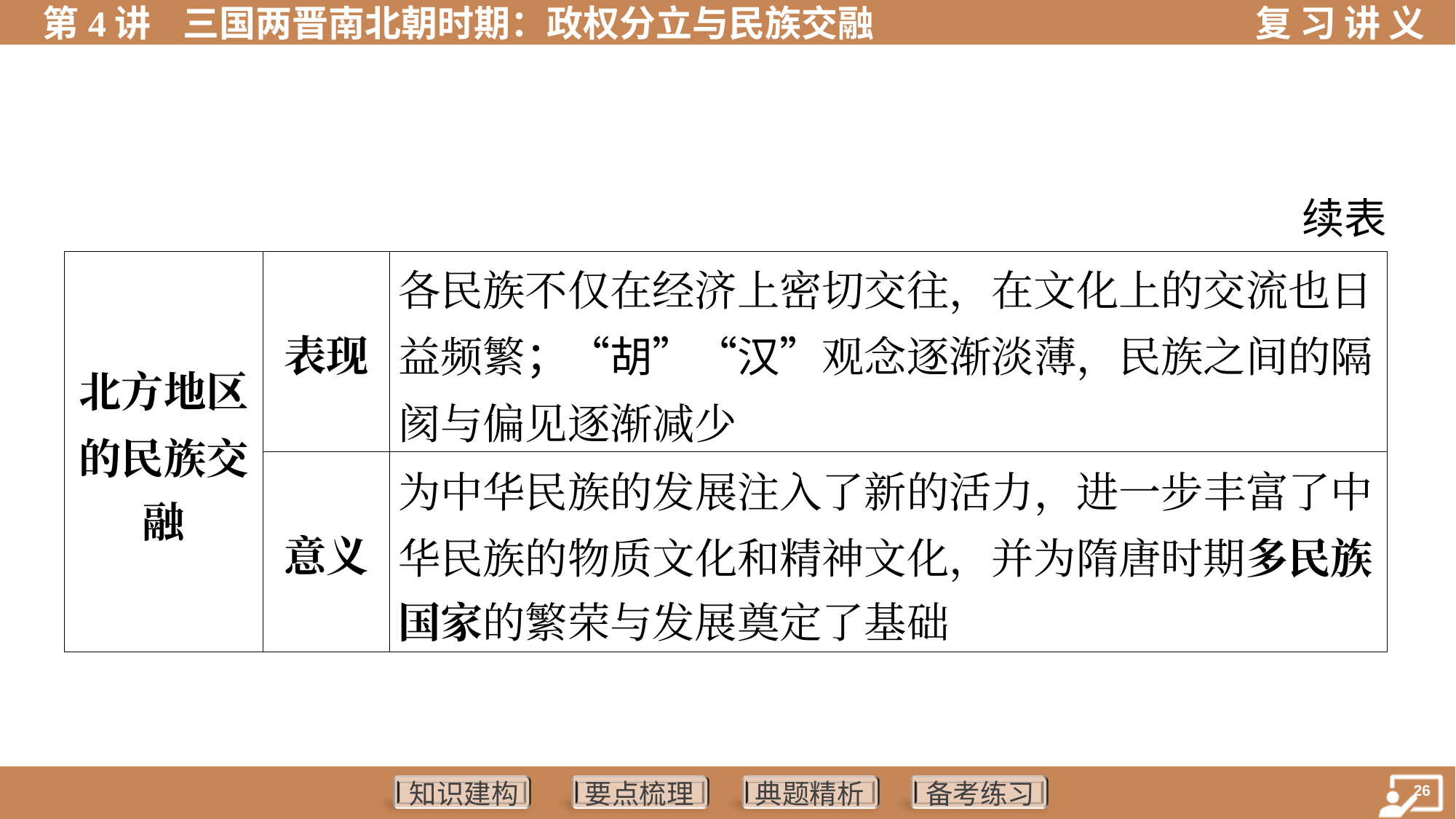

续表
| 北方地区 的民族交 融 | 表现 | 各民族不仅在经济上密切交往，在文化上的交流也日 益频繁；“胡”“汉”观念逐渐淡薄，民族之间的隔阂与偏见逐渐减少 |
| --- | --- | --- |
|  | 意义 | 为中华民族的发展注入了新的活力，进一步丰富了中 华民族的物质文化和精神文化，并为隋唐时期多民族 国家的繁荣与发展奠定了基础 |